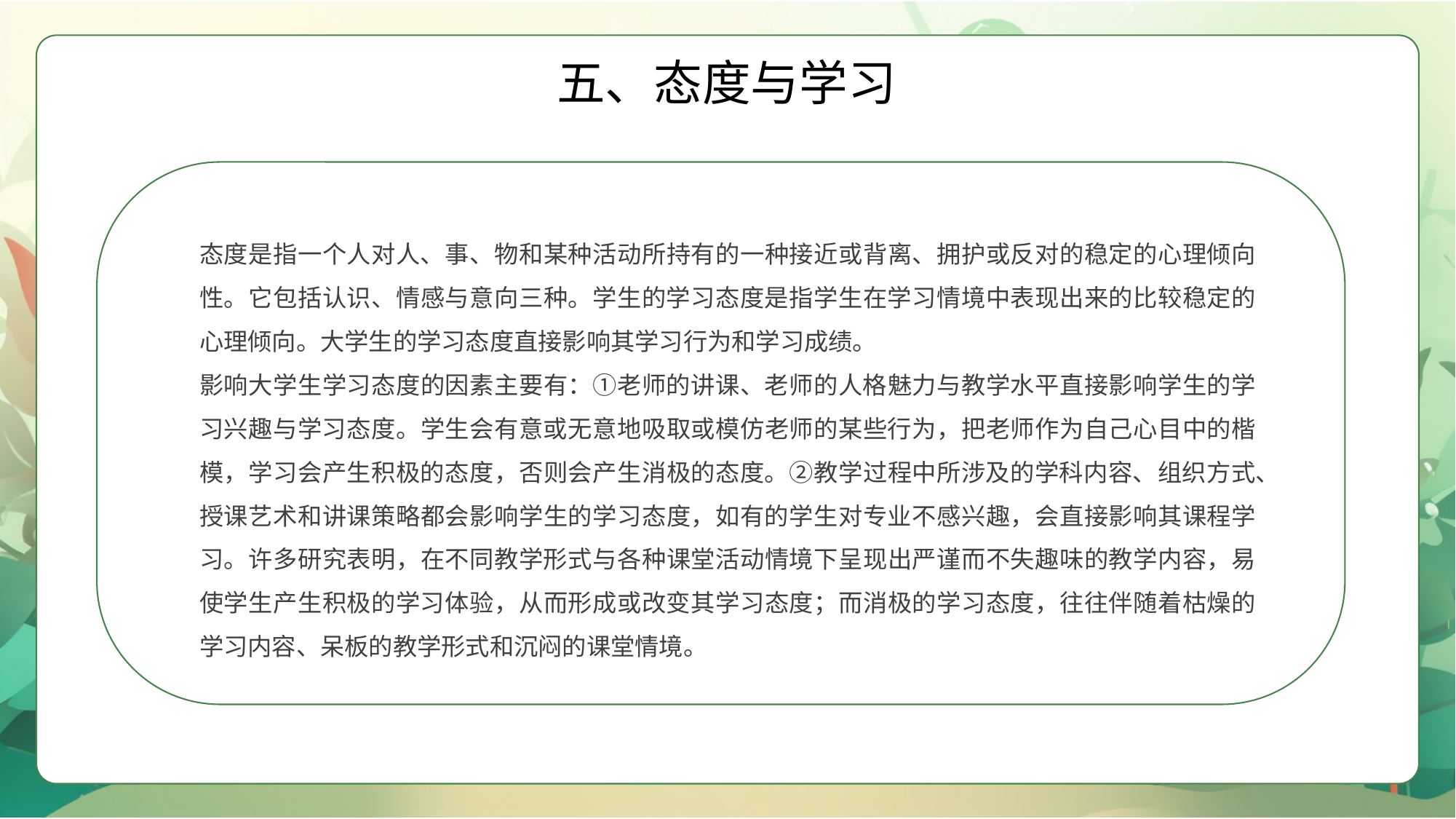

五、态度与学习

态度是指一个人对人、事、物和某种活动所持有的一种接近或背离、拥护或反对的稳定的心理倾向性。它包括认识、情感与意向三种。学生的学习态度是指学生在学习情境中表现出来的比较稳定的心理倾向。大学生的学习态度直接影响其学习行为和学习成绩。
影响大学生学习态度的因素主要有：①老师的讲课、老师的人格魅力与教学水平直接影响学生的学习兴趣与学习态度。学生会有意或无意地吸取或模仿老师的某些行为，把老师作为自己心目中的楷模，学习会产生积极的态度，否则会产生消极的态度。②教学过程中所涉及的学科内容、组织方式、授课艺术和讲课策略都会影响学生的学习态度，如有的学生对专业不感兴趣，会直接影响其课程学习。许多研究表明，在不同教学形式与各种课堂活动情境下呈现出严谨而不失趣味的教学内容，易使学生产生积极的学习体验，从而形成或改变其学习态度；而消极的学习态度，往往伴随着枯燥的学习内容、呆板的教学形式和沉闷的课堂情境。